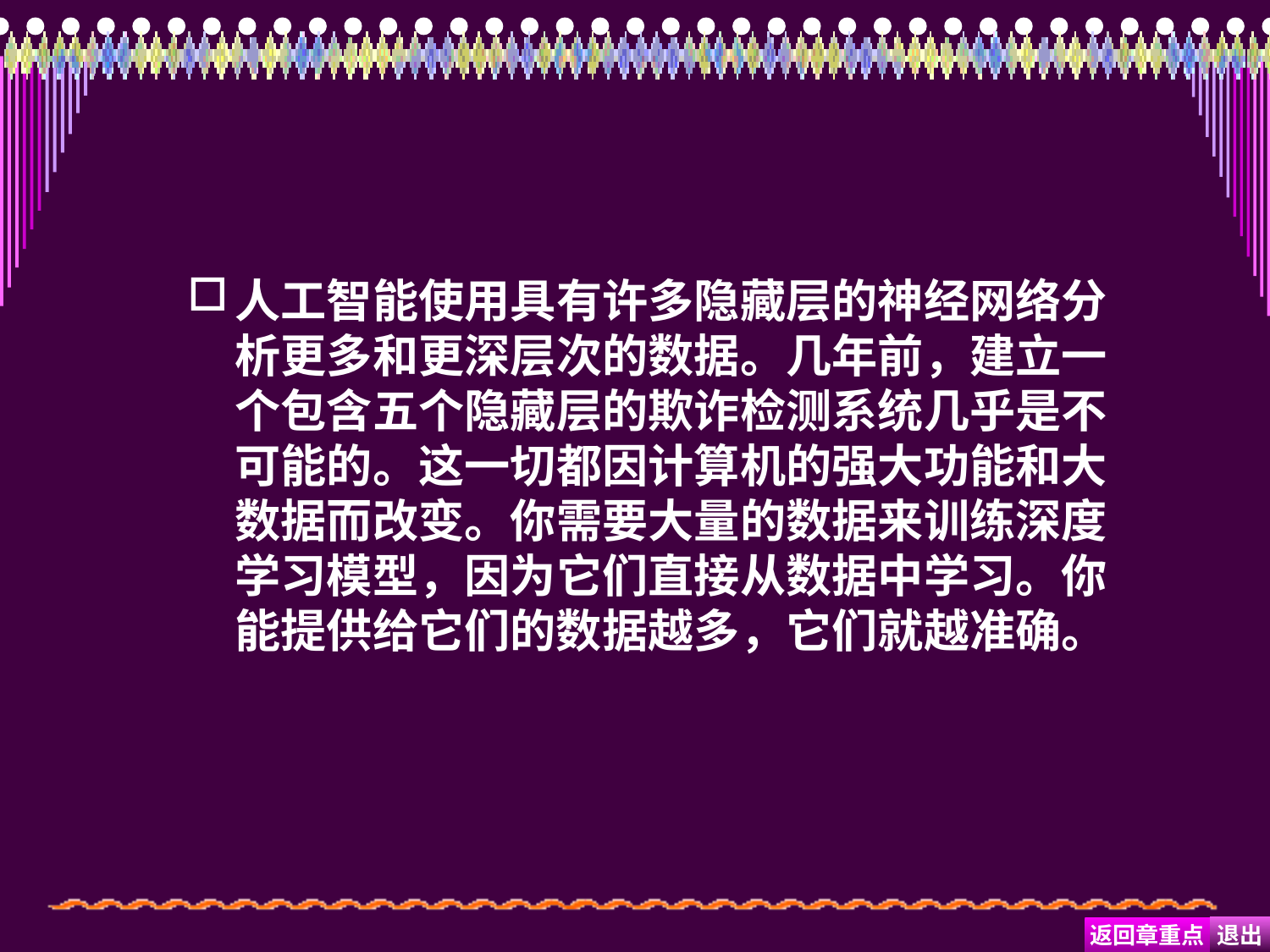

#
人工智能使用具有许多隐藏层的神经网络分析更多和更深层次的数据。几年前，建立一个包含五个隐藏层的欺诈检测系统几乎是不可能的。这一切都因计算机的强大功能和大数据而改变。你需要大量的数据来训练深度学习模型，因为它们直接从数据中学习。你能提供给它们的数据越多，它们就越准确。